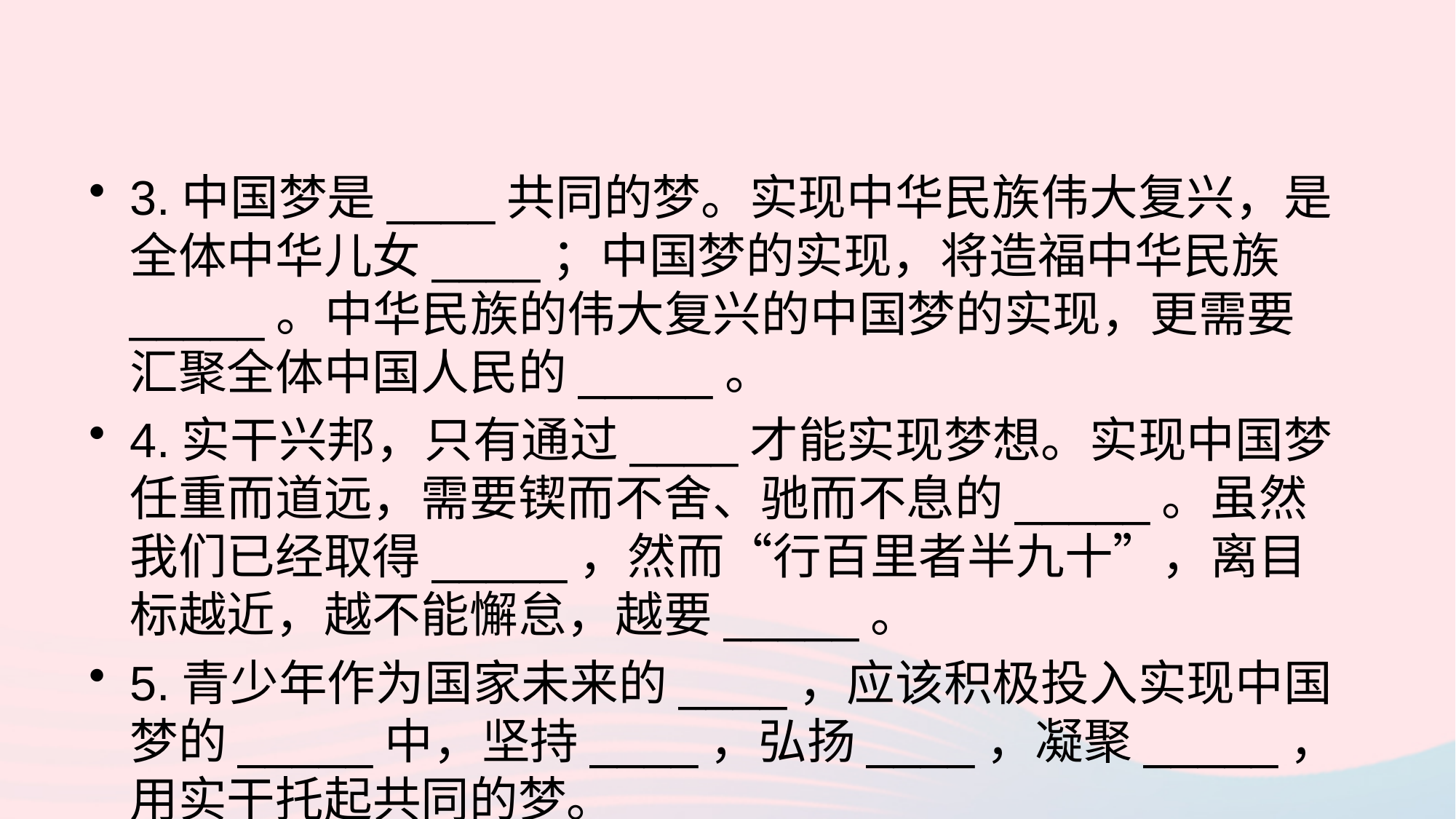

3.中国梦是____共同的梦。实现中华民族伟大复兴，是全体中华儿女____；中国梦的实现，将造福中华民族_____。中华民族的伟大复兴的中国梦的实现，更需要汇聚全体中国人民的_____。
4.实干兴邦，只有通过____才能实现梦想。实现中国梦任重而道远，需要锲而不舍、驰而不息的_____。虽然我们已经取得_____，然而“行百里者半九十”，离目标越近，越不能懈怠，越要_____。
5.青少年作为国家未来的____，应该积极投入实现中国梦的_____中，坚持____，弘扬____，凝聚_____，用实干托起共同的梦。